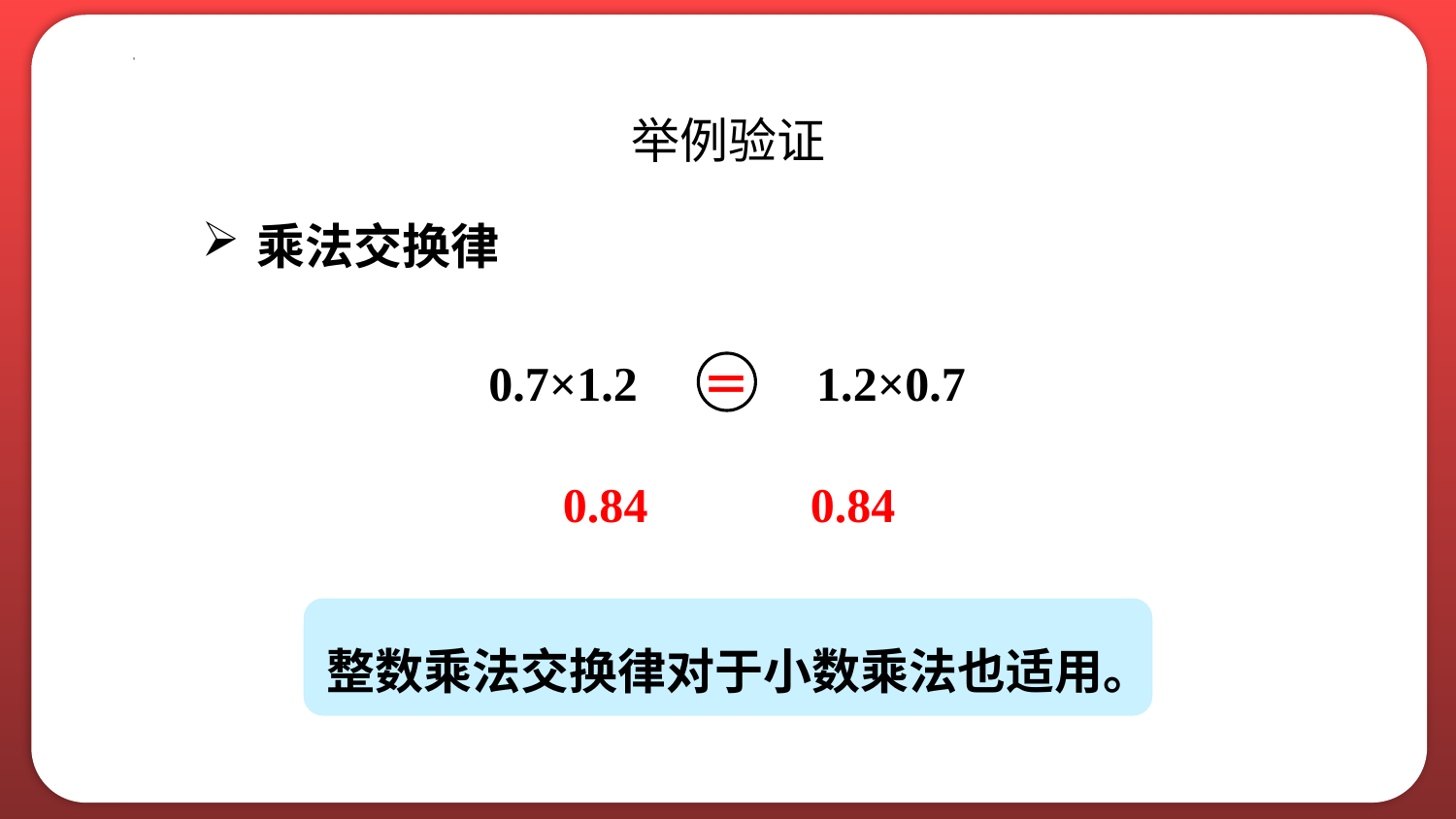

举例验证
乘法交换律
0.7×1.2
1.2×0.7

＝
0.84
0.84

整数乘法交换律对于小数乘法也适用。